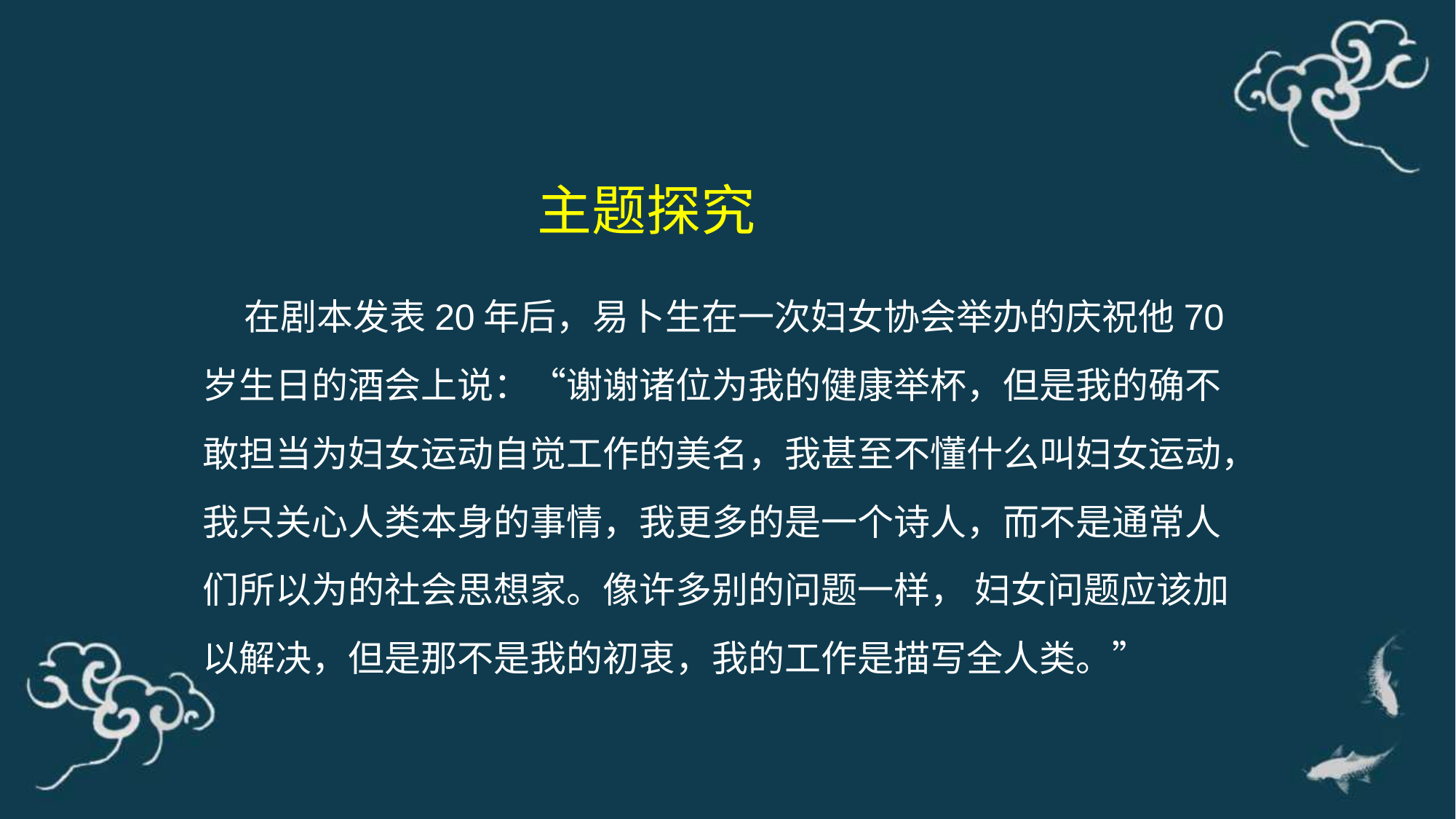

主题探究
    在剧本发表20年后，易卜生在一次妇女协会举办的庆祝他70岁生日的酒会上说：“谢谢诸位为我的健康举杯，但是我的确不敢担当为妇女运动自觉工作的美名，我甚至不懂什么叫妇女运动，我只关心人类本身的事情，我更多的是一个诗人，而不是通常人们所以为的社会思想家。像许多别的问题一样， 妇女问题应该加以解决，但是那不是我的初衷，我的工作是描写全人类。”